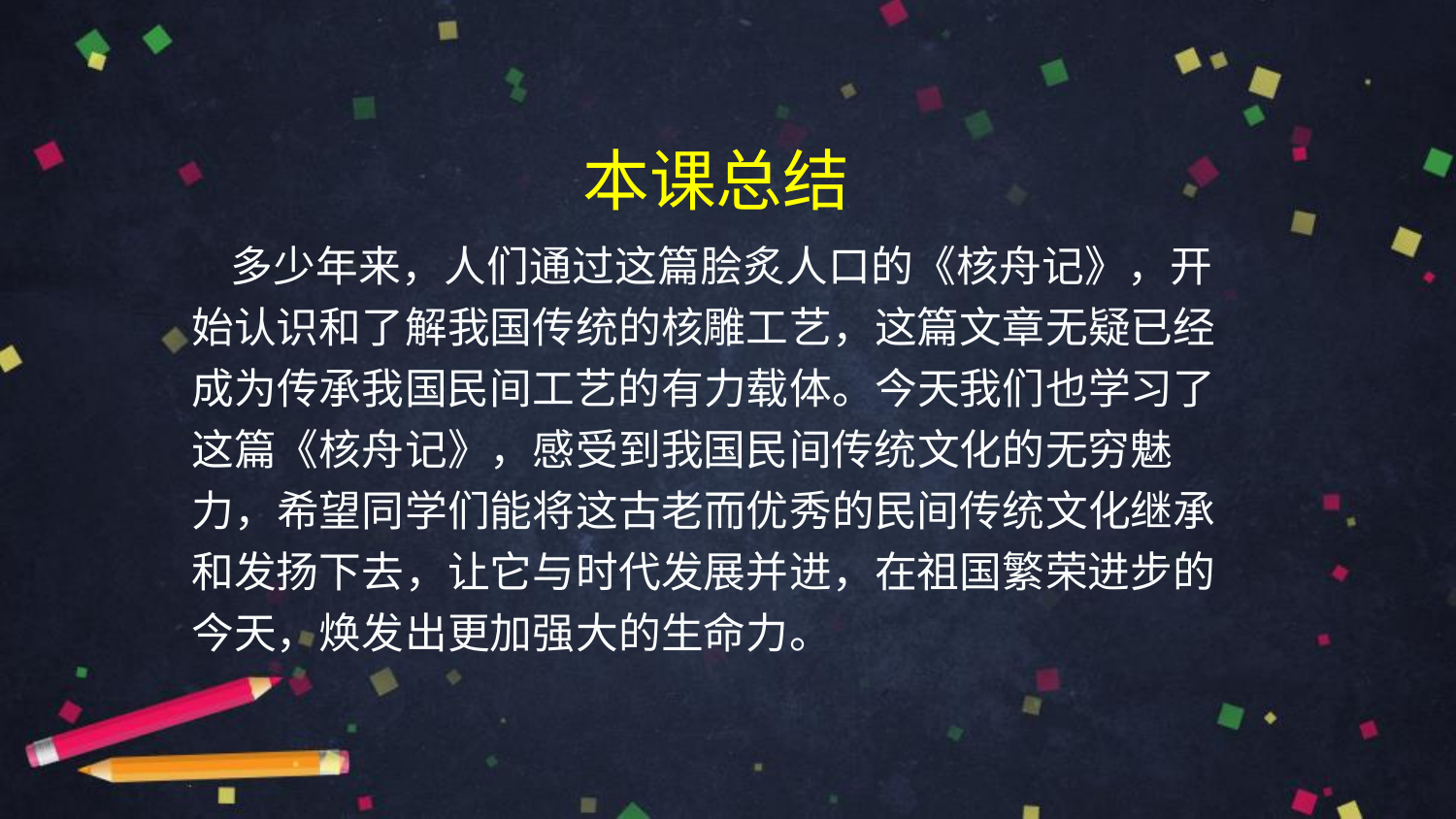

# 本课总结
    多少年来，人们通过这篇脍炙人口的《核舟记》，开始认识和了解我国传统的核雕工艺，这篇文章无疑已经成为传承我国民间工艺的有力载体。今天我们也学习了这篇《核舟记》，感受到我国民间传统文化的无穷魅力，希望同学们能将这古老而优秀的民间传统文化继承和发扬下去，让它与时代发展并进，在祖国繁荣进步的今天，焕发出更加强大的生命力。